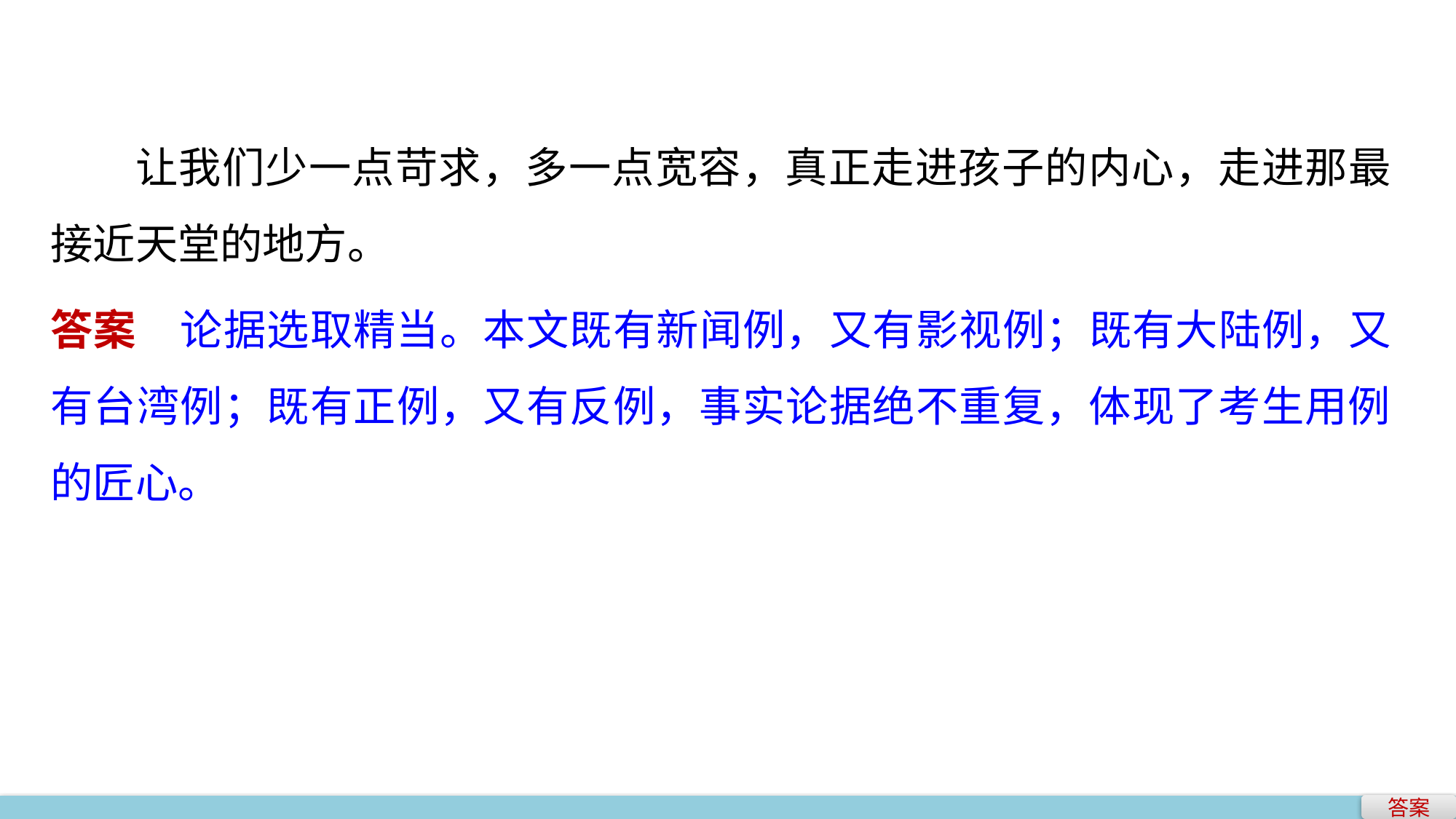

让我们少一点苛求，多一点宽容，真正走进孩子的内心，走进那最接近天堂的地方。
答案　论据选取精当。本文既有新闻例，又有影视例；既有大陆例，又有台湾例；既有正例，又有反例，事实论据绝不重复，体现了考生用例的匠心。
答案